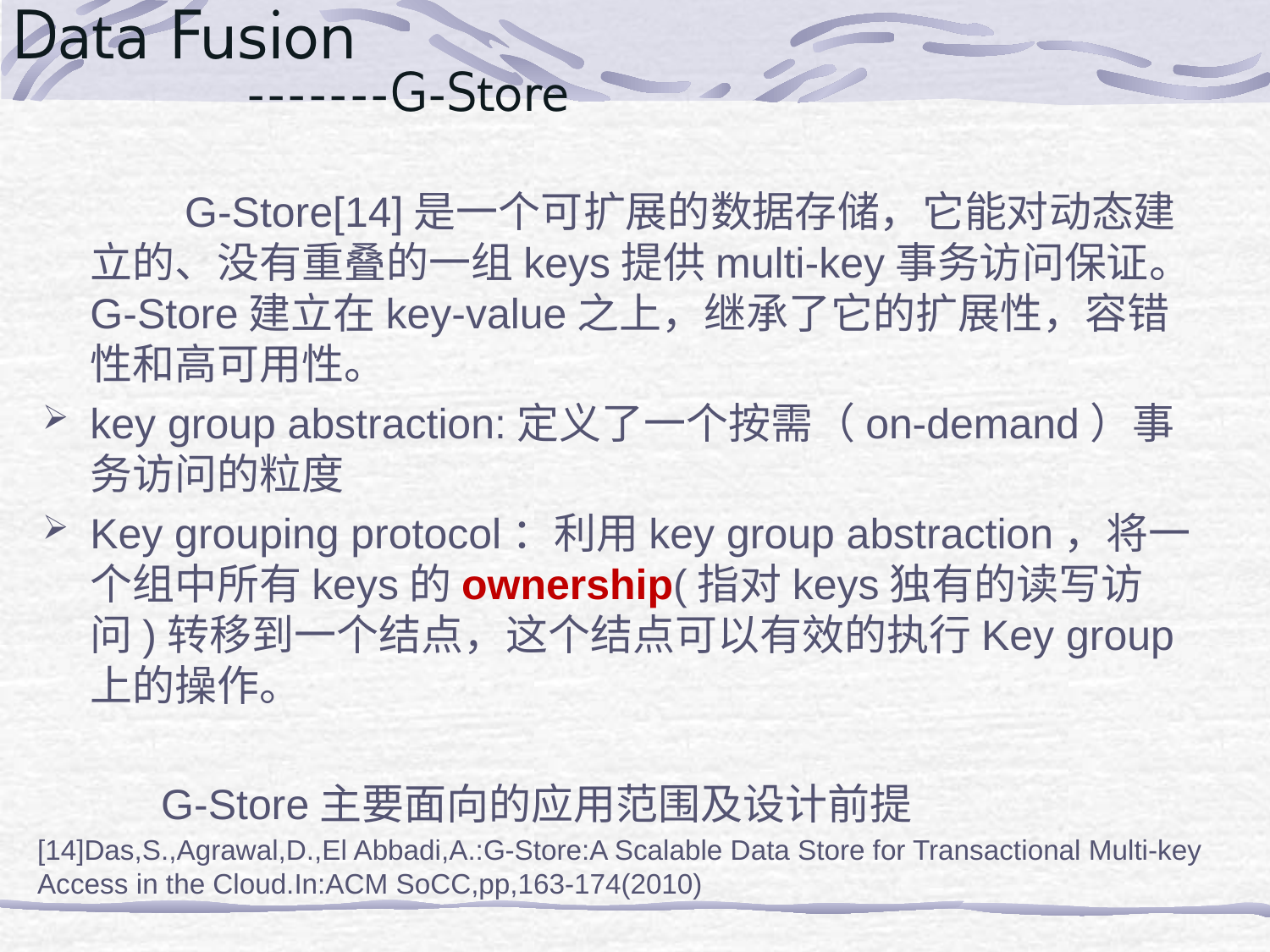

# Data Fusion -------G-Store

            G-Store[14]是一个可扩展的数据存储，它能对动态建立的、没有重叠的一组keys提供multi-key事务访问保证。G-Store建立在key-value之上，继承了它的扩展性，容错性和高可用性。
key group abstraction:定义了一个按需（on-demand）事务访问的粒度
Key grouping protocol：利用key group abstraction，将一个组中所有keys的ownership(指对keys独有的读写访问)转移到一个结点，这个结点可以有效的执行Key group上的操作。

          G-Store主要面向的应用范围及设计前提
[14]Das,S.,Agrawal,D.,El Abbadi,A.:G-Store:A Scalable Data Store for Transactional Multi-key Access in the Cloud.In:ACM SoCC,pp,163-174(2010)